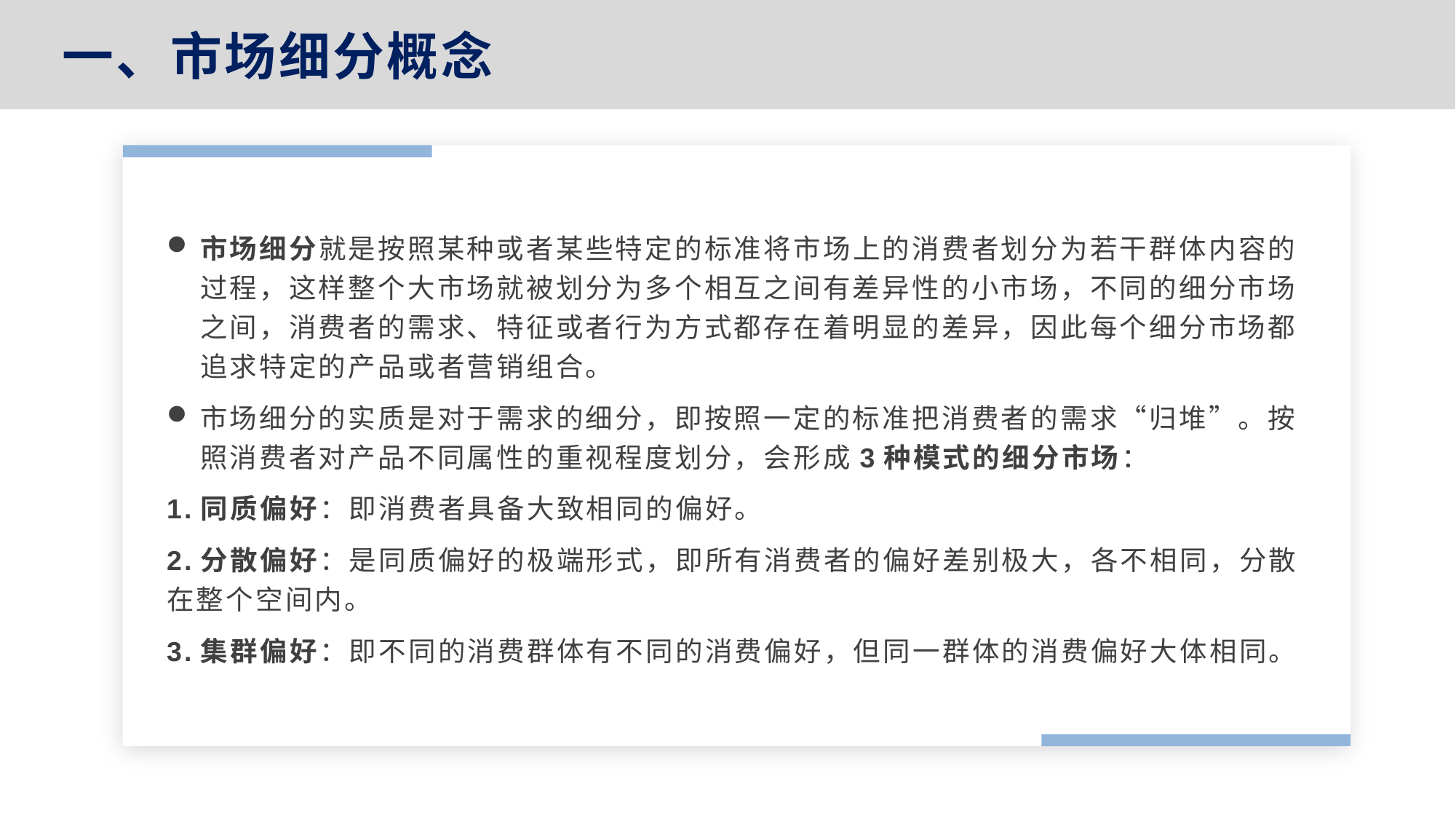

一、市场细分概念

市场细分就是按照某种或者某些特定的标准将市场上的消费者划分为若干群体内容的过程，这样整个大市场就被划分为多个相互之间有差异性的小市场，不同的细分市场之间，消费者的需求、特征或者行为方式都存在着明显的差异，因此每个细分市场都追求特定的产品或者营销组合。
市场细分的实质是对于需求的细分，即按照一定的标准把消费者的需求“归堆”。按照消费者对产品不同属性的重视程度划分，会形成3种模式的细分市场：
1.同质偏好：即消费者具备大致相同的偏好。
2.分散偏好：是同质偏好的极端形式，即所有消费者的偏好差别极大，各不相同，分散在整个空间内。
3.集群偏好：即不同的消费群体有不同的消费偏好，但同一群体的消费偏好大体相同。